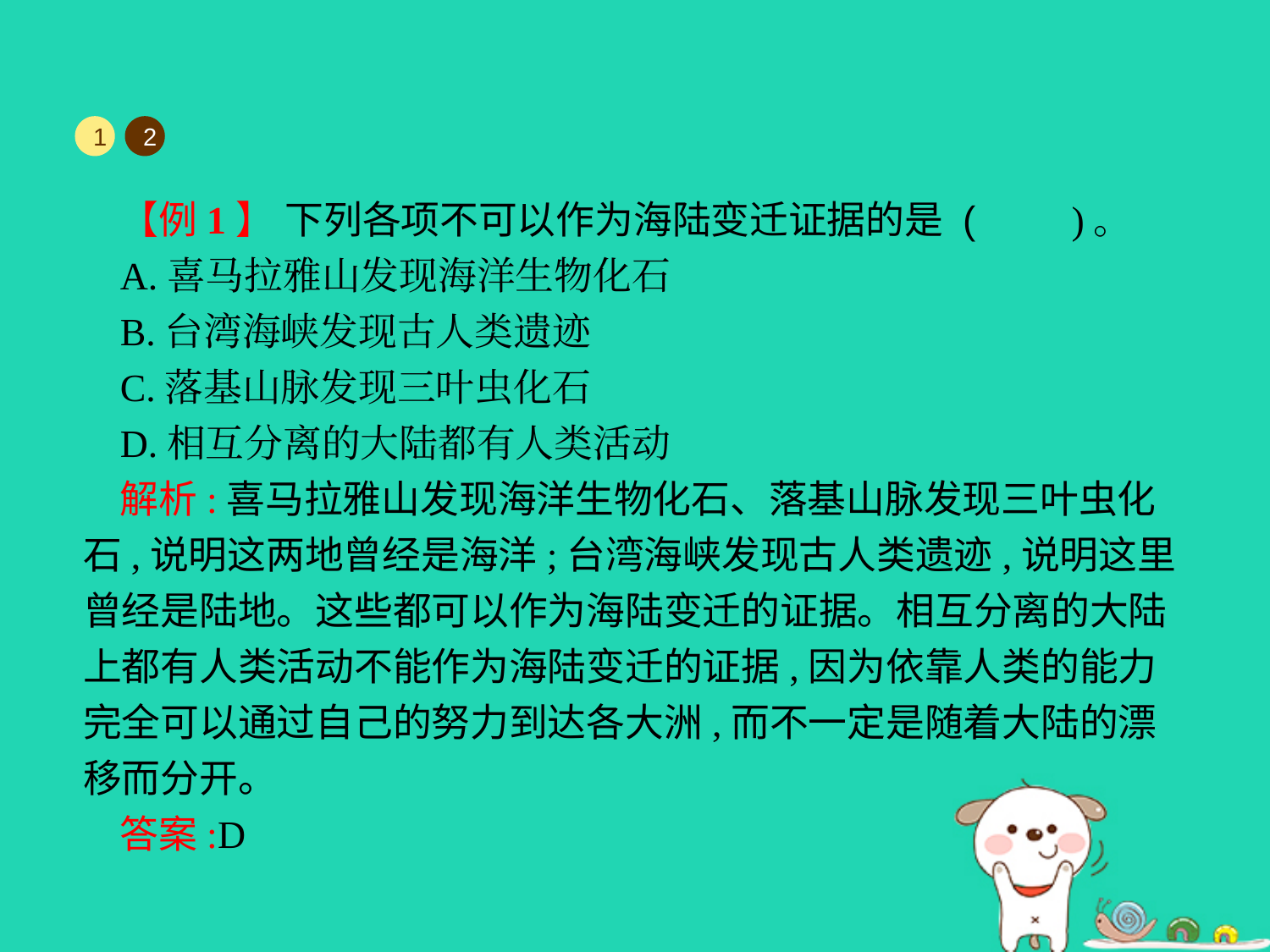

1
2
【例1】 下列各项不可以作为海陆变迁证据的是 (　　)。
A.喜马拉雅山发现海洋生物化石
B.台湾海峡发现古人类遗迹
C.落基山脉发现三叶虫化石
D.相互分离的大陆都有人类活动
解析:喜马拉雅山发现海洋生物化石、落基山脉发现三叶虫化石,说明这两地曾经是海洋;台湾海峡发现古人类遗迹,说明这里曾经是陆地。这些都可以作为海陆变迁的证据。相互分离的大陆上都有人类活动不能作为海陆变迁的证据,因为依靠人类的能力完全可以通过自己的努力到达各大洲,而不一定是随着大陆的漂移而分开。
答案:D